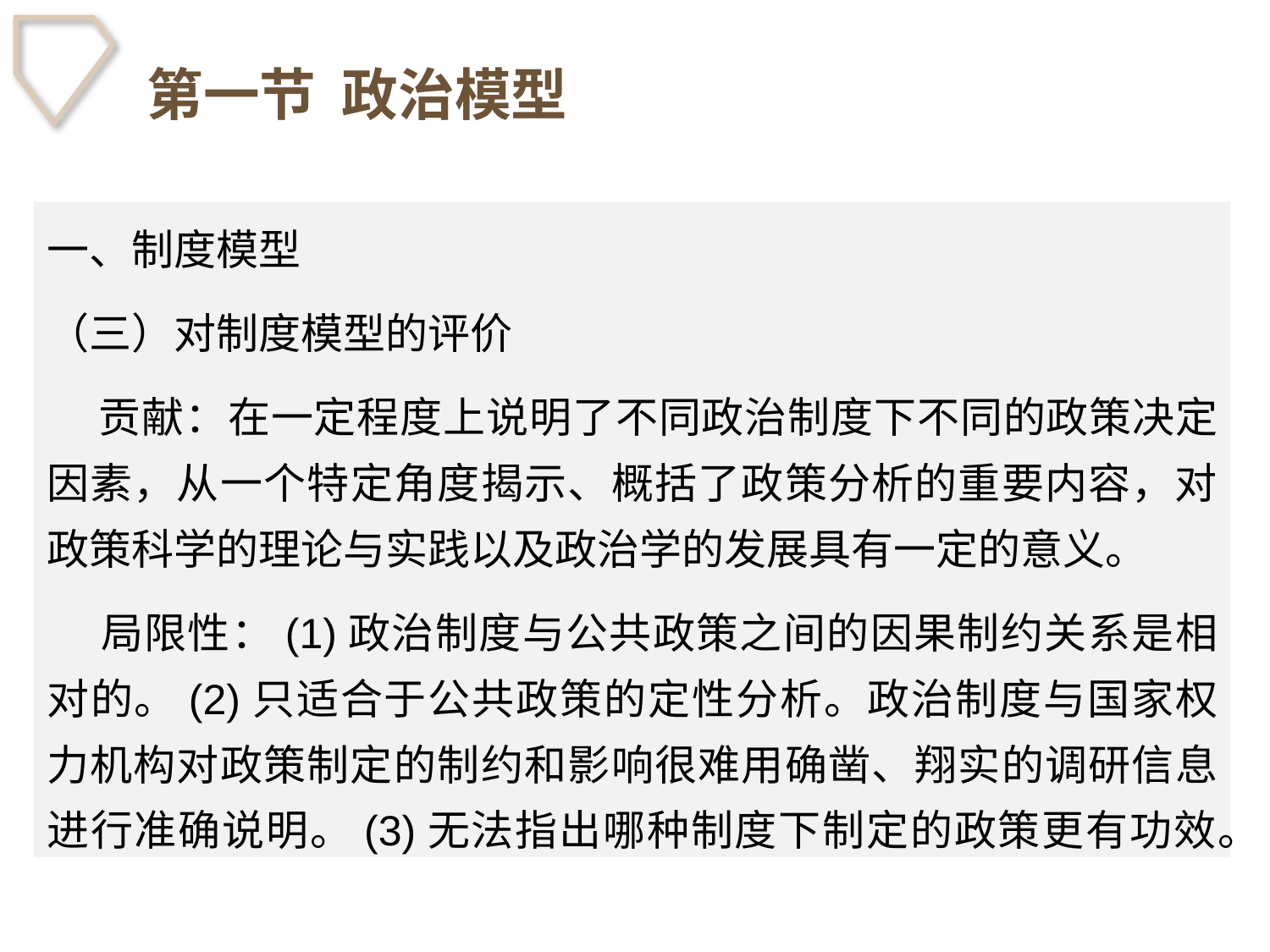

# 第一节  政治模型
一、制度模型
（三）对制度模型的评价
    贡献：在一定程度上说明了不同政治制度下不同的政策决定因素，从一个特定角度揭示、概括了政策分析的重要内容，对政策科学的理论与实践以及政治学的发展具有一定的意义。
    局限性：(1)政治制度与公共政策之间的因果制约关系是相对的。(2)只适合于公共政策的定性分析。政治制度与国家权力机构对政策制定的制约和影响很难用确凿、翔实的调研信息进行准确说明。(3)无法指出哪种制度下制定的政策更有功效。